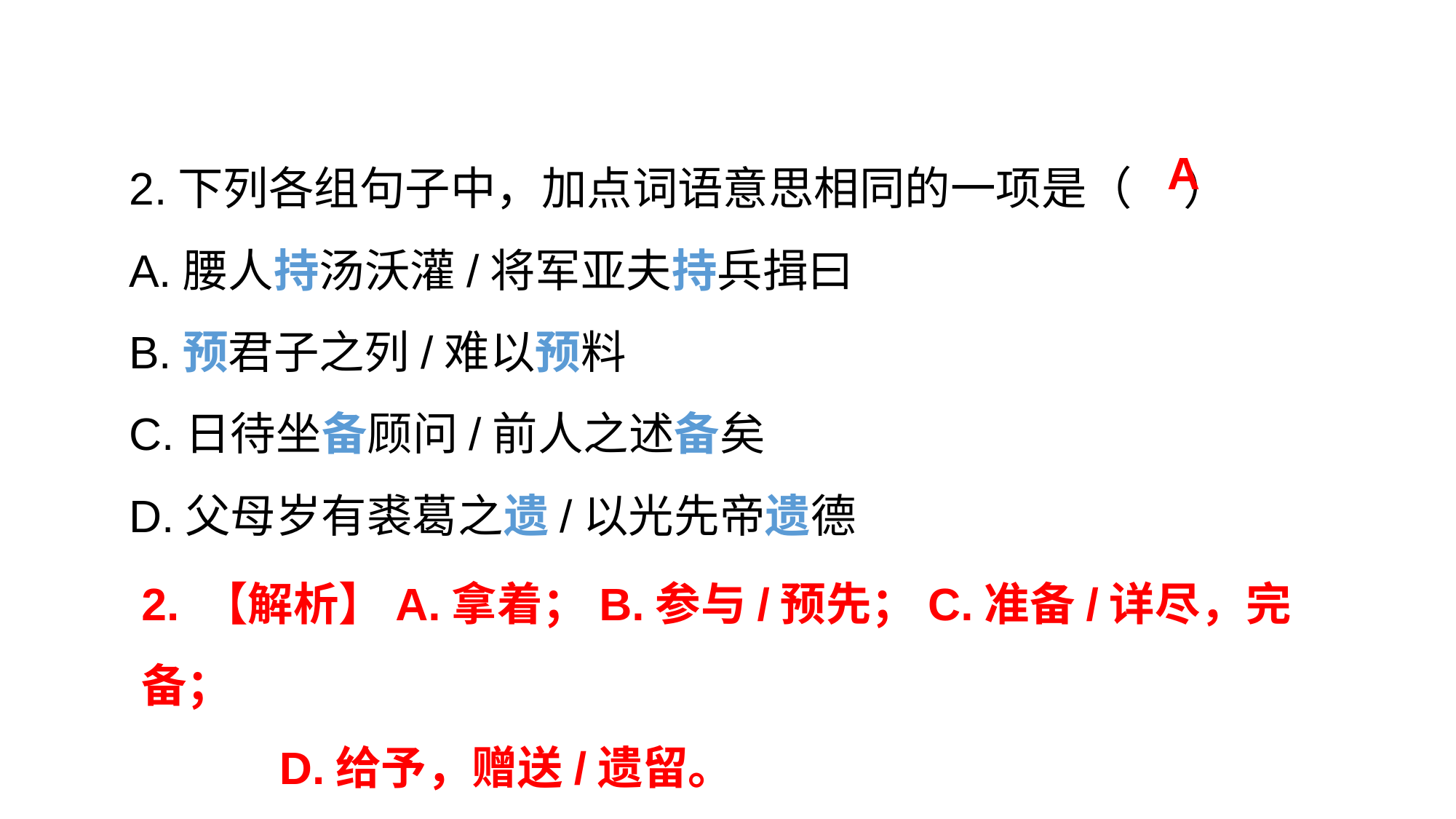

2.下列各组句子中，加点词语意思相同的一项是（     ）
A.腰人持汤沃灌/将军亚夫持兵揖曰
B.预君子之列/难以预料
C.日待坐备顾问/前人之述备矣
D.父母岁有裘葛之遗/以光先帝遗德
A
2. 【解析】A.拿着；B.参与/预先；C.准备/详尽，完备；
           D.给予，赠送/遗留。